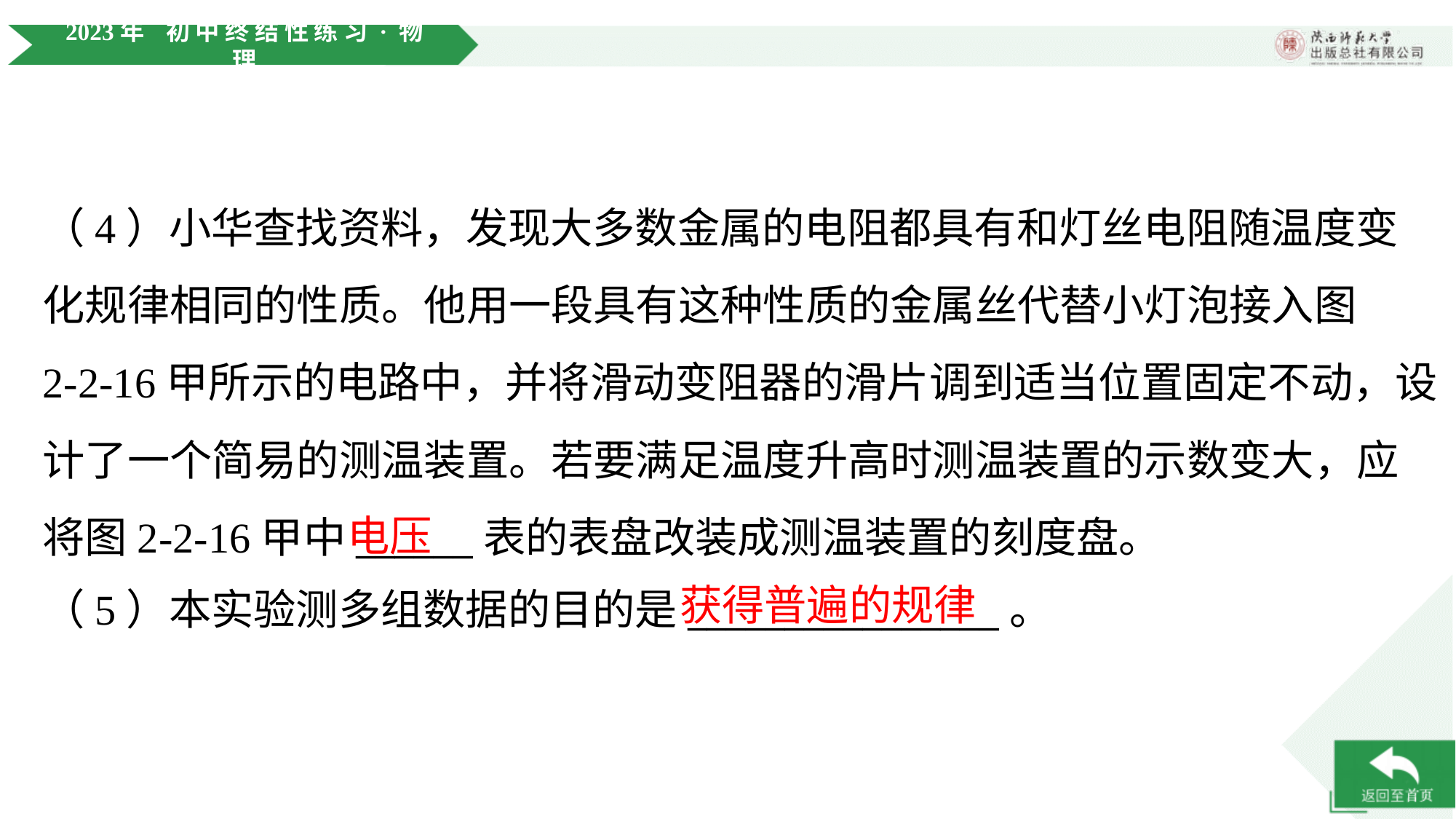

（4）小华查找资料，发现大多数金属的电阻都具有和灯丝电阻随温度变
化规律相同的性质。他用一段具有这种性质的金属丝代替小灯泡接入图
2-2-16甲所示的电路中，并将滑动变阻器的滑片调到适当位置固定不动，设
计了一个简易的测温装置。若要满足温度升高时测温装置的示数变大，应
将图2-2-16甲中______表的表盘改装成测温装置的刻度盘。
电压
获得普遍的规律
（5）本实验测多组数据的目的是________________。